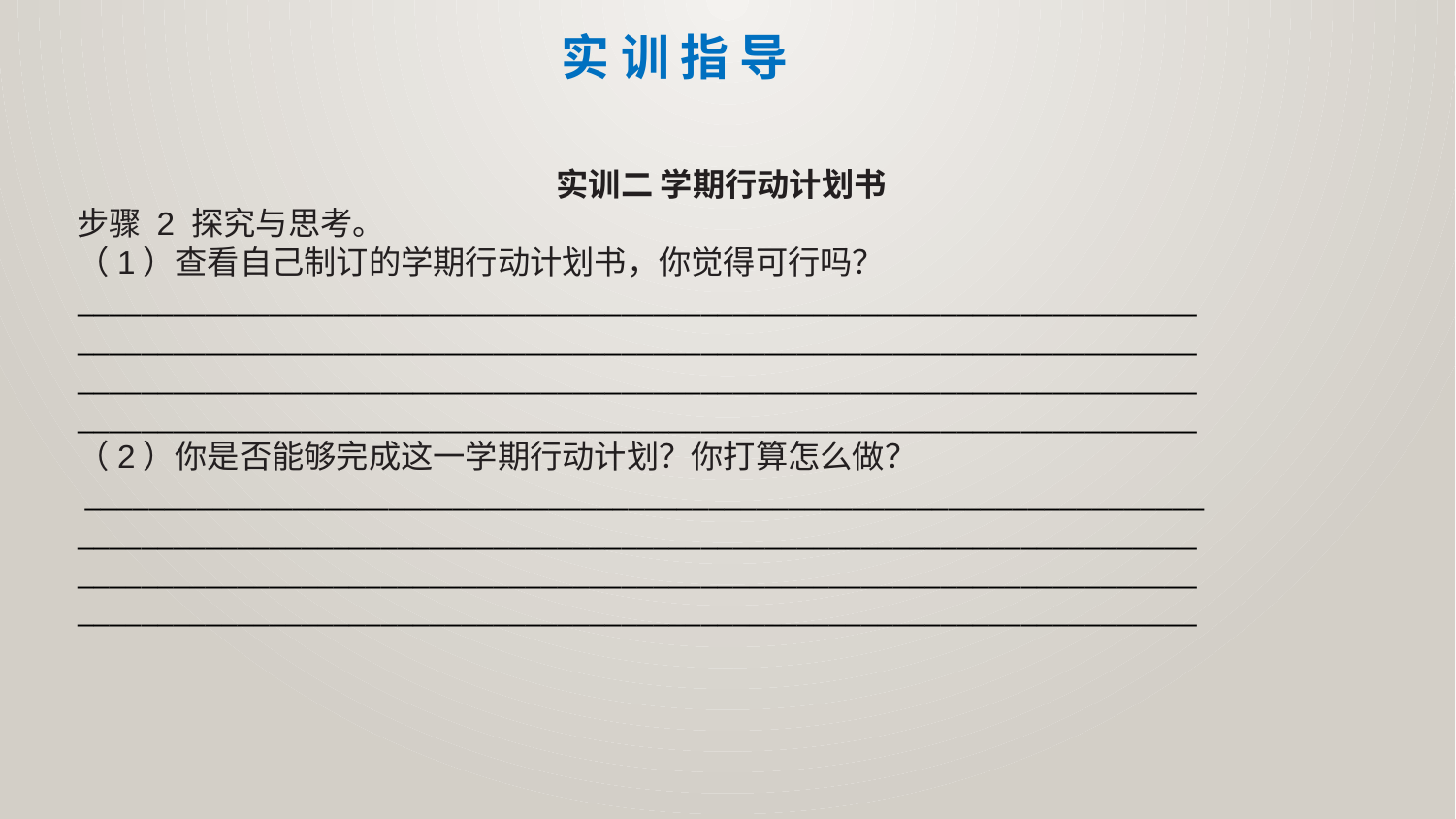

实 训 指 导
实训二 学期行动计划书
步骤 2 探究与思考。
（1）查看自己制订的学期行动计划书，你觉得可行吗？
______________________________________________________________________
______________________________________________________________________
______________________________________________________________________
______________________________________________________________________
（2）你是否能够完成这一学期行动计划？你打算怎么做？
 ______________________________________________________________________
______________________________________________________________________
______________________________________________________________________
______________________________________________________________________

97